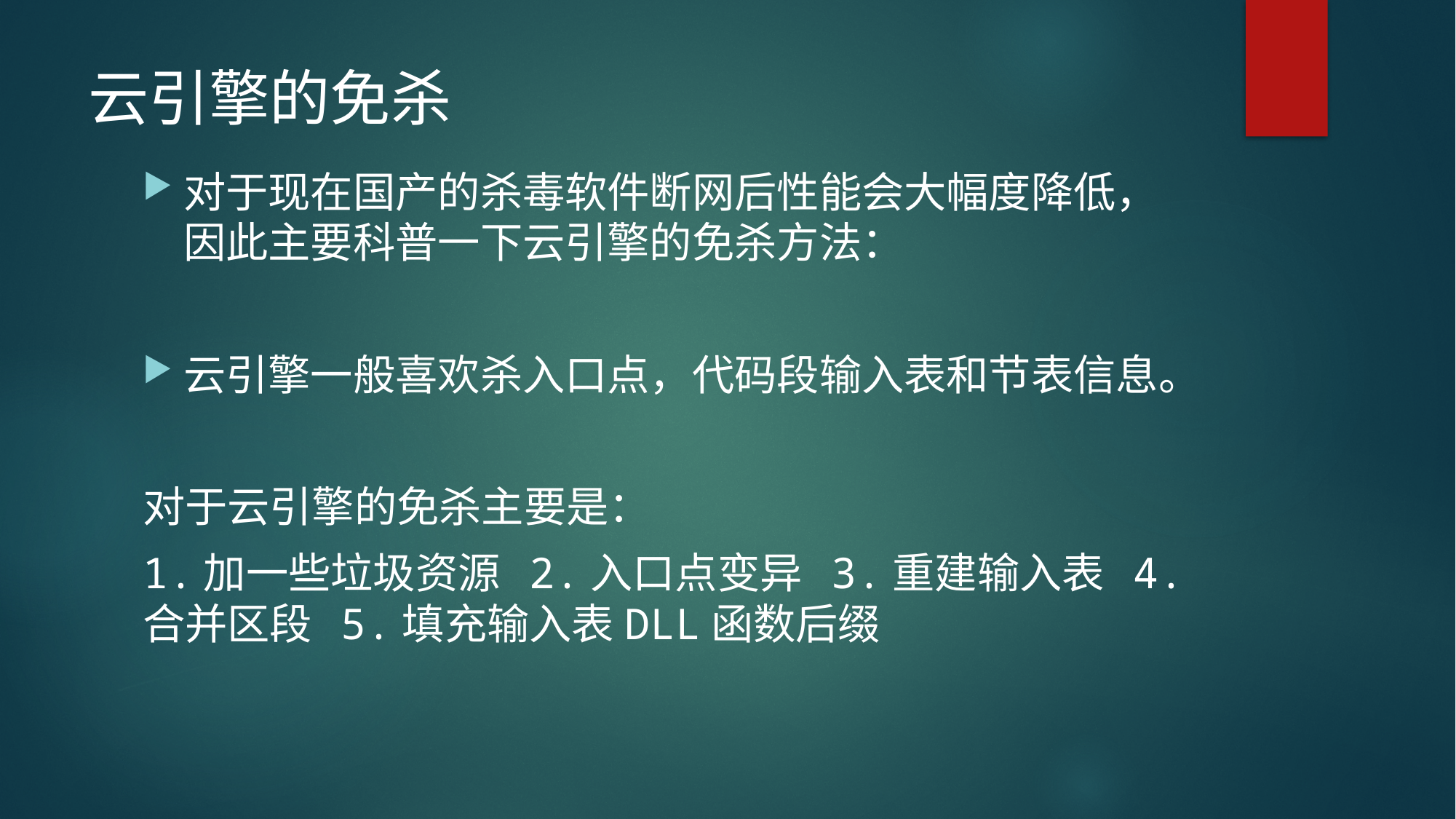

# 云引擎的免杀
对于现在国产的杀毒软件断网后性能会大幅度降低，因此主要科普一下云引擎的免杀方法：

云引擎一般喜欢杀入口点，代码段输入表和节表信息。

对于云引擎的免杀主要是：
1.加一些垃圾资源  2.入口点变异  3.重建输入表  4.合并区段  5.填充输入表DLL函数后缀